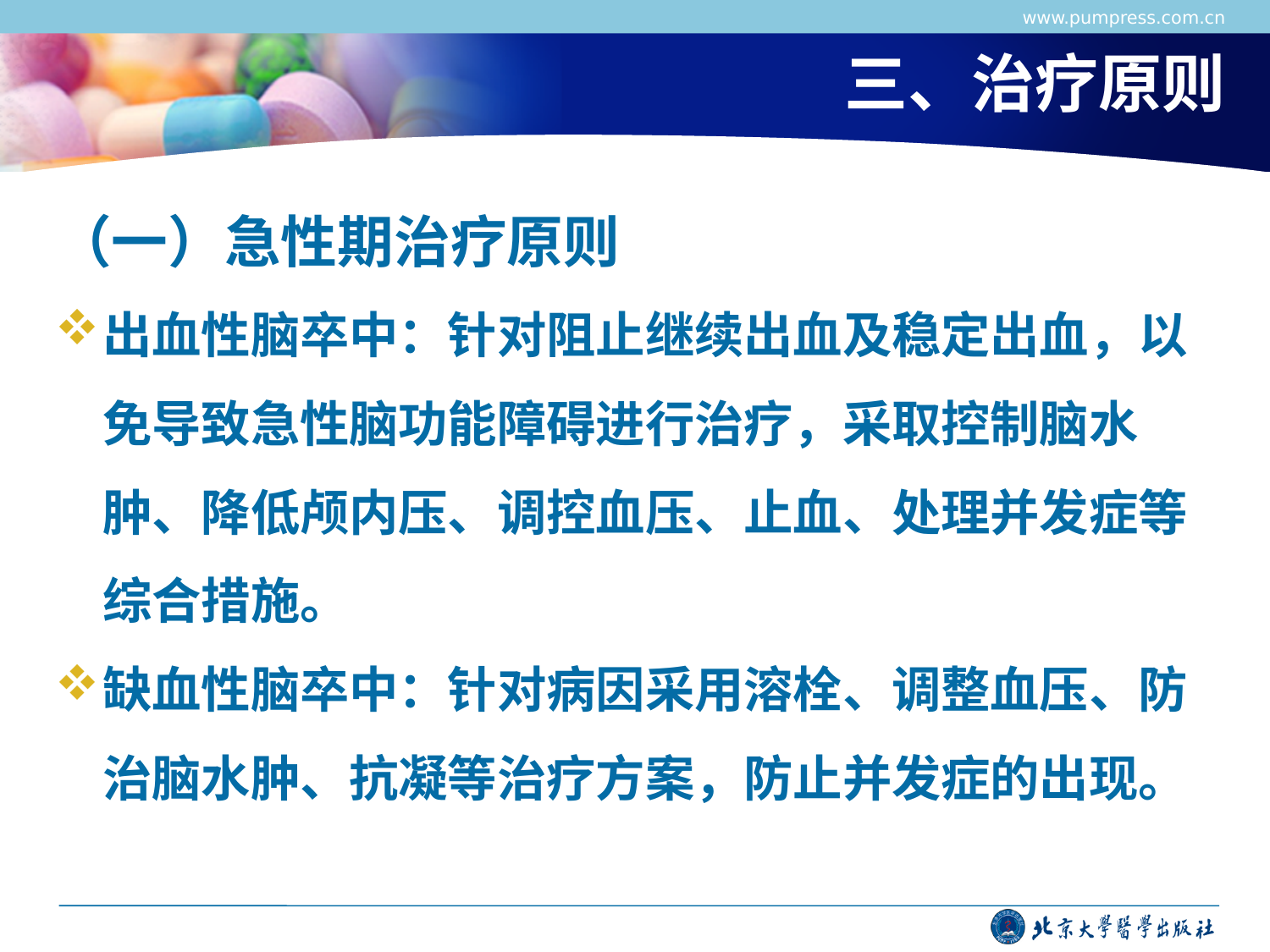

www.pumpress.com.cn
# 三、治疗原则
（一）急性期治疗原则
出血性脑卒中：针对阻止继续出血及稳定出血，以免导致急性脑功能障碍进行治疗，采取控制脑水肿、降低颅内压、调控血压、止血、处理并发症等综合措施。
缺血性脑卒中：针对病因采用溶栓、调整血压、防治脑水肿、抗凝等治疗方案，防止并发症的出现。